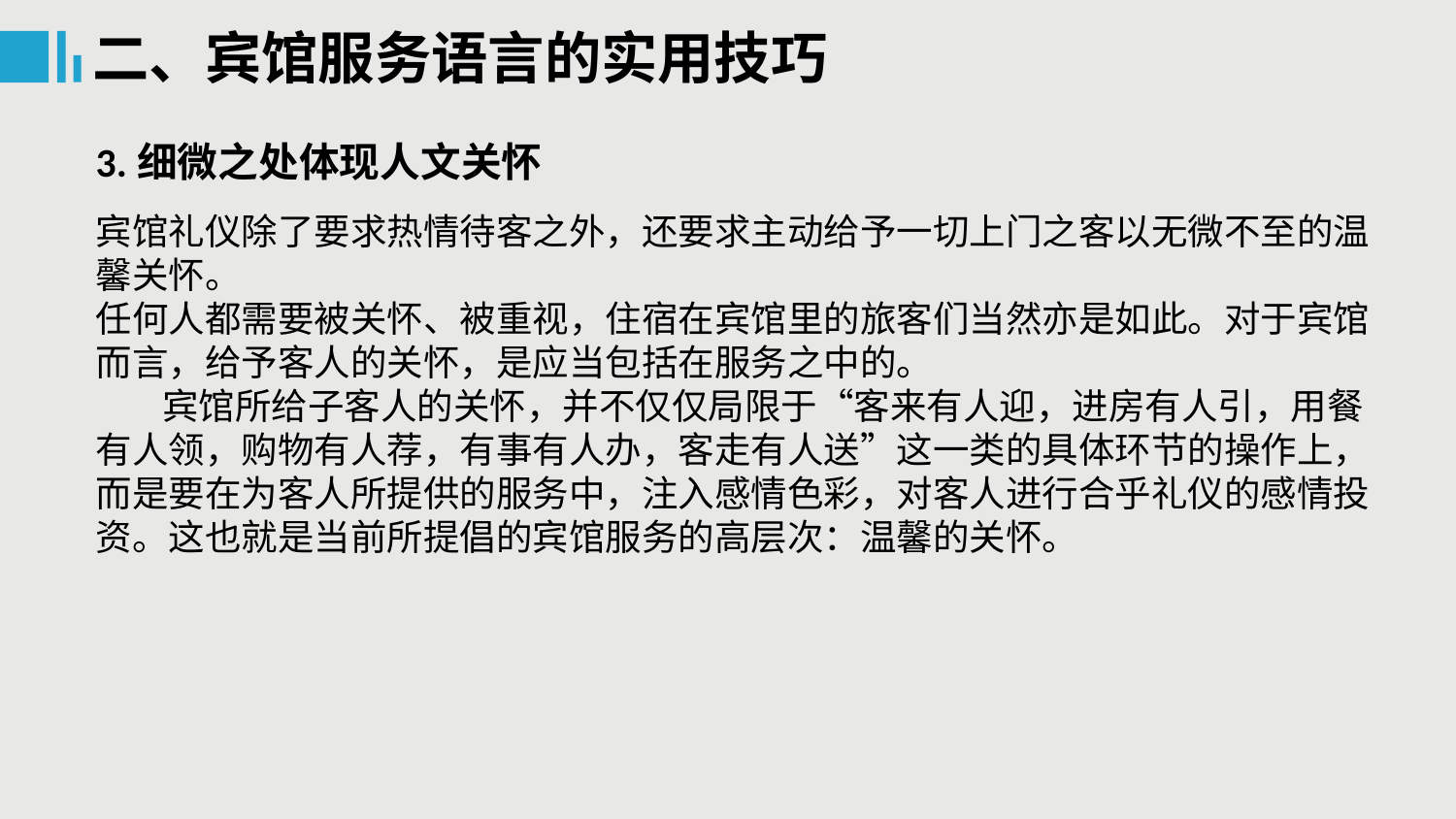

二、宾馆服务语言的实用技巧

3.细微之处体现人文关怀
宾馆礼仪除了要求热情待客之外，还要求主动给予一切上门之客以无微不至的温馨关怀。
任何人都需要被关怀、被重视，住宿在宾馆里的旅客们当然亦是如此。对于宾馆而言，给予客人的关怀，是应当包括在服务之中的。
       宾馆所给子客人的关怀，并不仅仅局限于“客来有人迎，进房有人引，用餐有人领，购物有人荐，有事有人办，客走有人送”这一类的具体环节的操作上，而是要在为客人所提供的服务中，注入感情色彩，对客人进行合乎礼仪的感情投资。这也就是当前所提倡的宾馆服务的高层次：温馨的关怀。